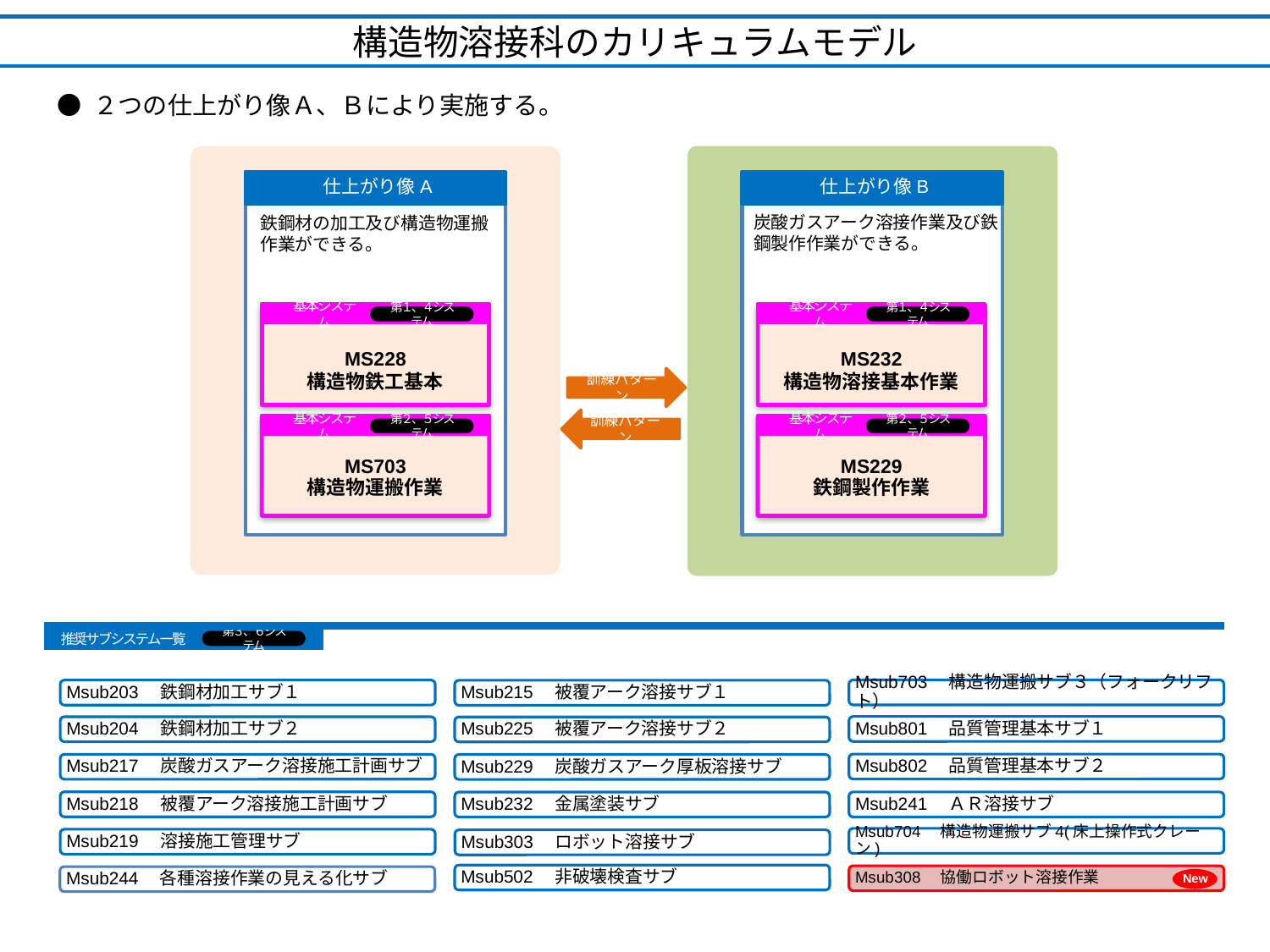

構造物溶接科のカリキュラムモデル
● ２つの仕上がり像Ａ、Ｂにより実施する。

仕上がり像A
仕上がり像B

炭酸ガスアーク溶接作業及び鉄鋼製作作業ができる。
炭酸ガスアーク溶接作業及び鉄鋼製作作業ができる。

MS232
構造物溶接基本作業
第１、４システム

基本システム

MS232
構造物溶接基本作業

MS229
鉄鋼製作作業
第１、４システム

基本システム
第２、５システム

ＭＳ229
鉄鋼製作作業
第２、５システム

鉄鋼材の加工及び構造物運搬作業ができる。
鉄鋼材の加工及び構造物運搬作業ができる。

MS228
構造物鉄工基本
第１、４ システム

基本システム

MS228
構造物鉄工基本

MS703
構造物運搬作業
第１、４システム

基本システム
第２、５システム
訓練パターン
訓練パターン

推奨サブシステム一覧
第３、６システム
Msub703　構造物運搬サブ３（フォークリフト）
Msub203　鉄鋼材加工サブ１
Msub215　被覆アーク溶接サブ１
Msub801　品質管理基本サブ１
Msub204　鉄鋼材加工サブ２
Msub225　被覆アーク溶接サブ２
Msub802　品質管理基本サブ２
Msub217　炭酸ガスアーク溶接施工計画サブ
Msub229　炭酸ガスアーク厚板溶接サブ
Msub218　被覆アーク溶接施工計画サブ
Msub241　ＡＲ溶接サブ
Msub232　金属塗装サブ
Msub704　構造物運搬サブ4(床上操作式クレーン)
Msub219　溶接施工管理サブ
Msub303　ロボット溶接サブ
New

Msub502　非破壊検査サブ
Msub308　協働ロボット溶接作業
Msub244　各種溶接作業の見える化サブ